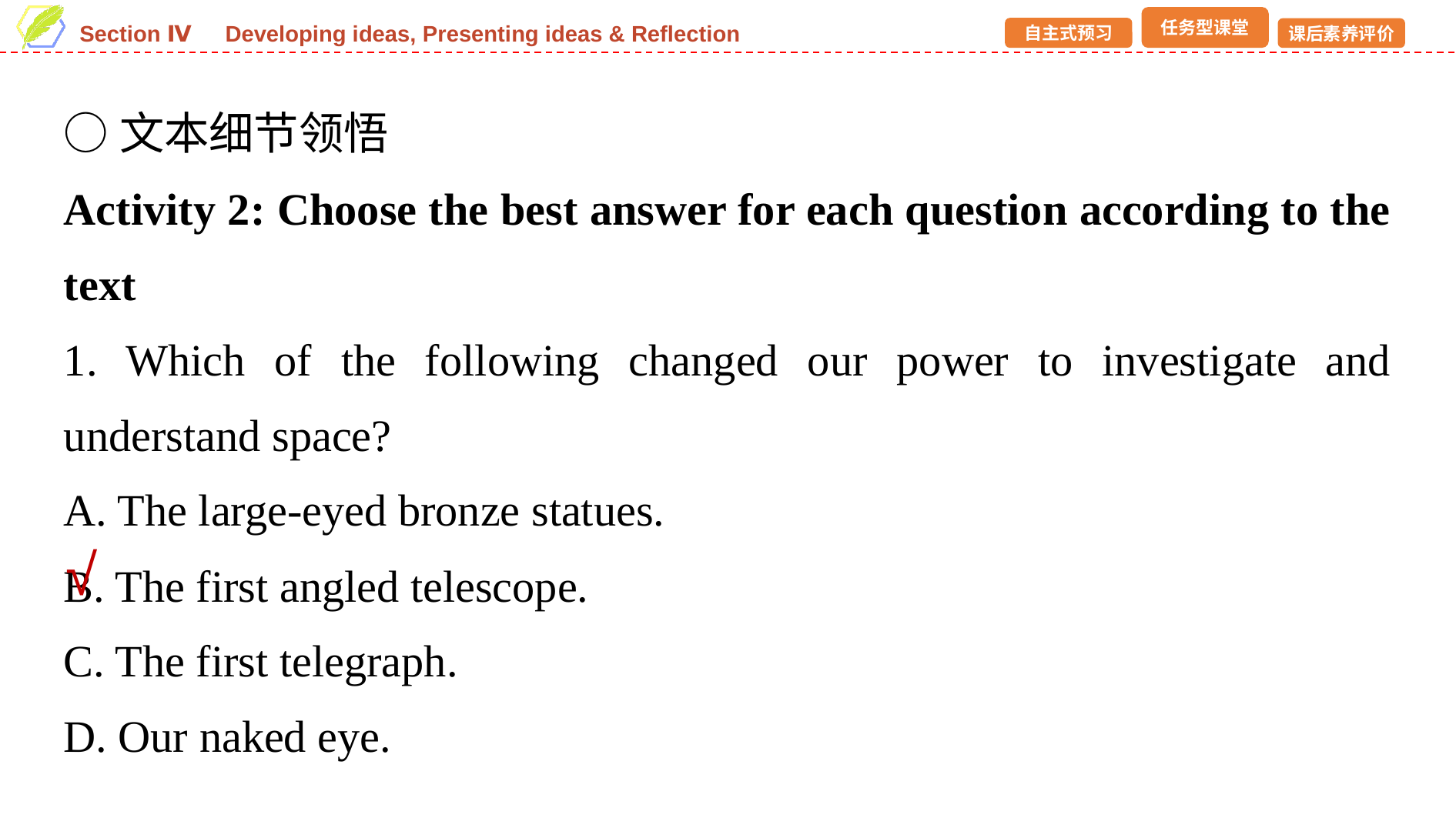

○文本细节领悟
Activity 2: Choose the best answer for each question according to the text
1. Which of the following changed our power to investigate and understand space?
A. The large-eyed bronze statues.
B. The first angled telescope.
C. The first telegraph.
D. Our naked eye.
√